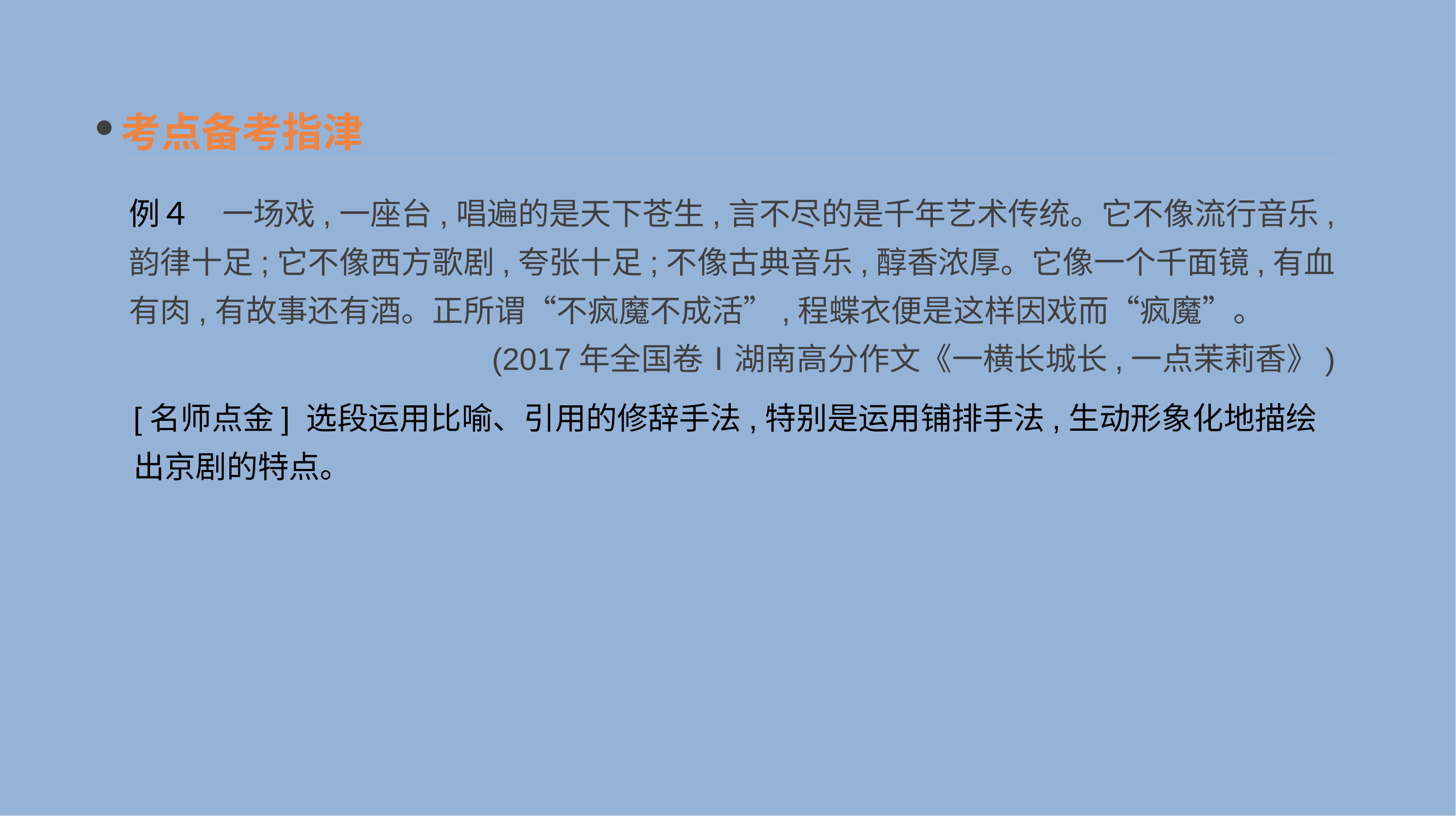

考点备考指津

例４　一场戏,一座台,唱遍的是天下苍生,言不尽的是千年艺术传统。它不像流行音乐,韵律十足;它不像西方歌剧,夸张十足;不像古典音乐,醇香浓厚。它像一个千面镜,有血有肉,有故事还有酒。正所谓“不疯魔不成活”,程蝶衣便是这样因戏而“疯魔”。
(2017年全国卷Ⅰ湖南高分作文《一横长城长,一点茉莉香》)
[名师点金] 选段运用比喻、引用的修辞手法,特别是运用铺排手法,生动形象化地描绘出京剧的特点。